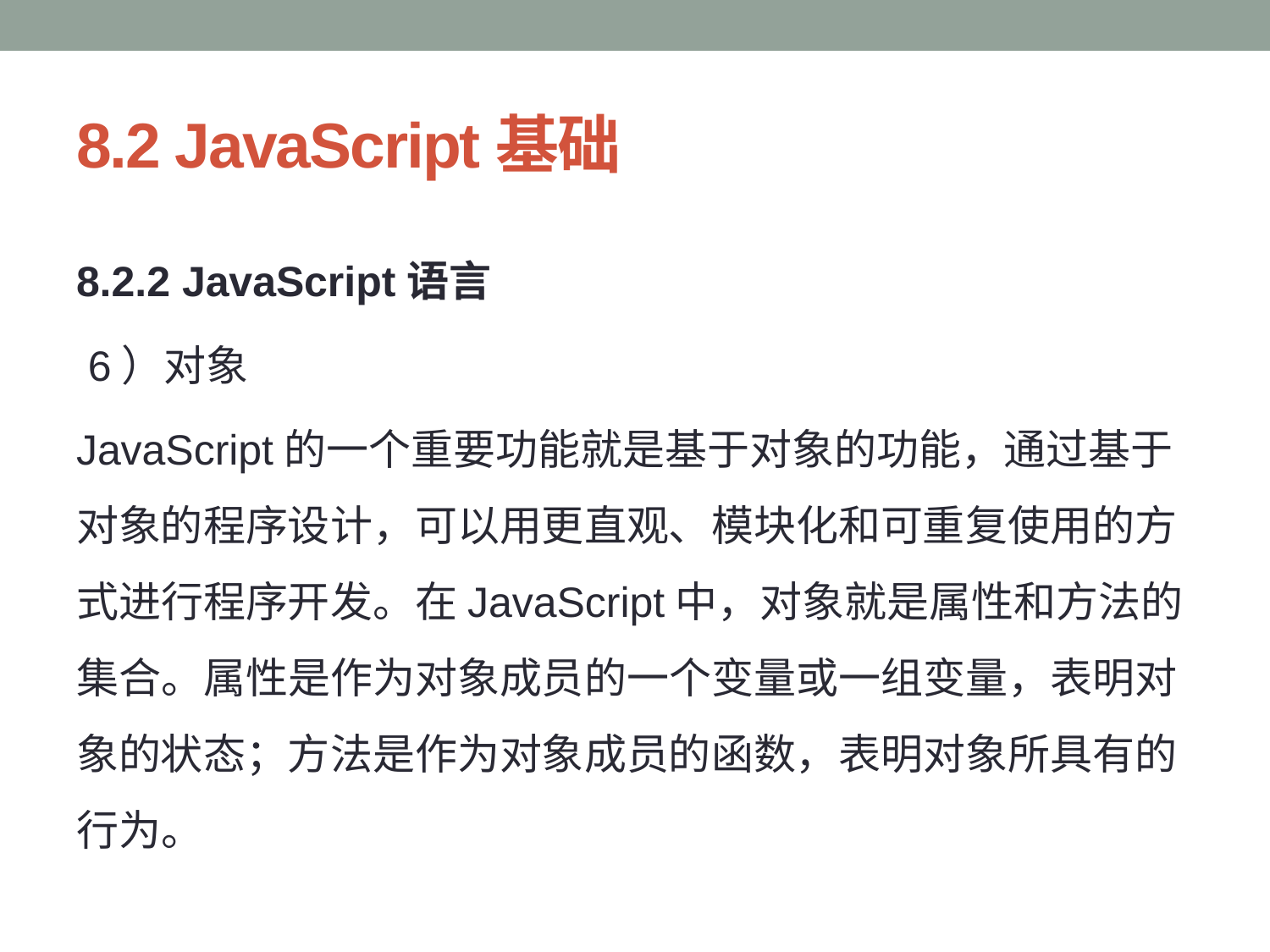

# 8.2 JavaScript基础
8.2.2 JavaScript语言
 6）对象
JavaScript的一个重要功能就是基于对象的功能，通过基于对象的程序设计，可以用更直观、模块化和可重复使用的方式进行程序开发。在JavaScript中，对象就是属性和方法的集合。属性是作为对象成员的一个变量或一组变量，表明对象的状态；方法是作为对象成员的函数，表明对象所具有的行为。